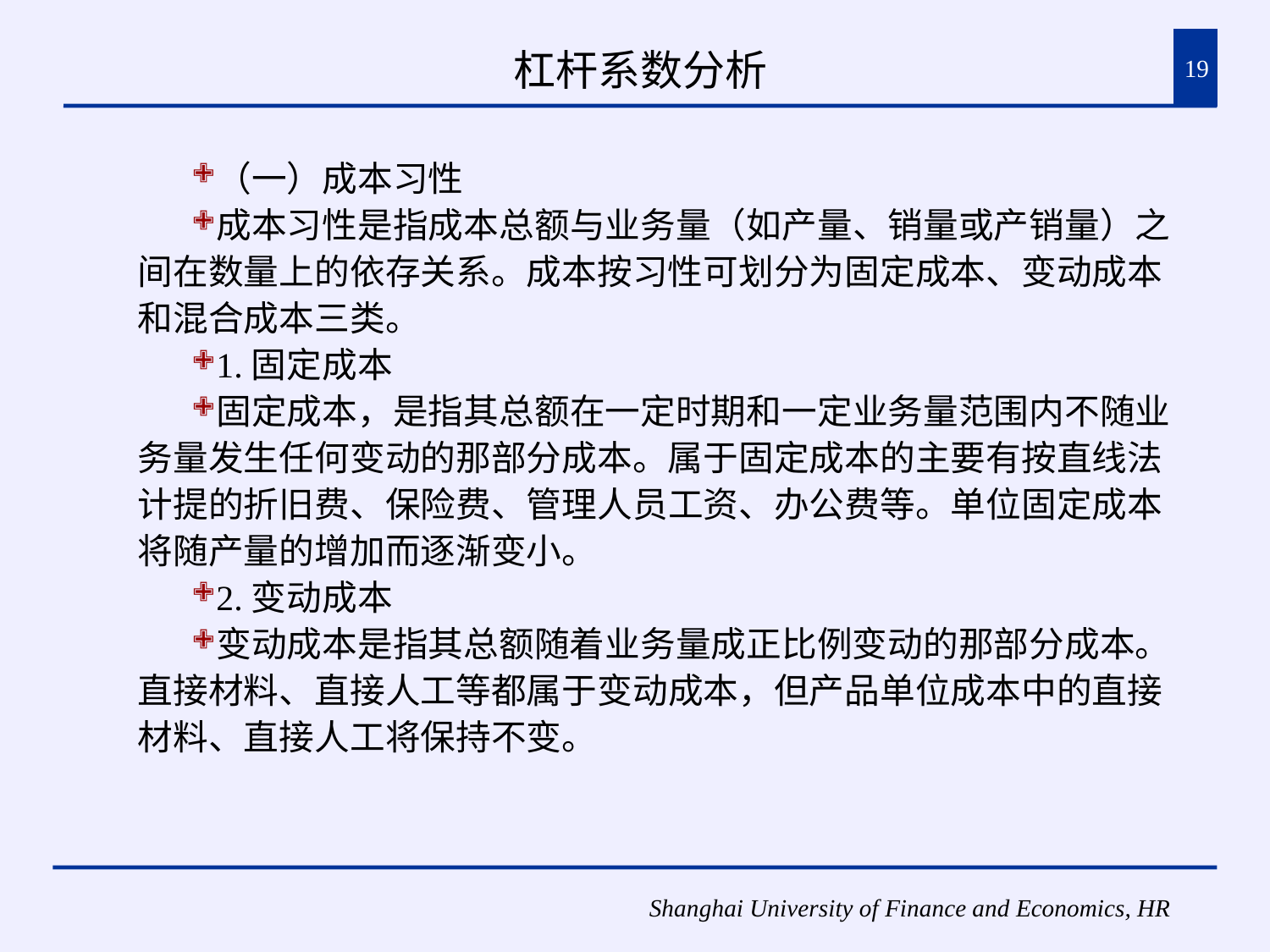

# 杠杆系数分析
19
（一）成本习性
成本习性是指成本总额与业务量（如产量、销量或产销量）之间在数量上的依存关系。成本按习性可划分为固定成本、变动成本和混合成本三类。
1.固定成本
固定成本，是指其总额在一定时期和一定业务量范围内不随业务量发生任何变动的那部分成本。属于固定成本的主要有按直线法计提的折旧费、保险费、管理人员工资、办公费等。单位固定成本将随产量的增加而逐渐变小。
2.变动成本
变动成本是指其总额随着业务量成正比例变动的那部分成本。直接材料、直接人工等都属于变动成本，但产品单位成本中的直接材料、直接人工将保持不变。